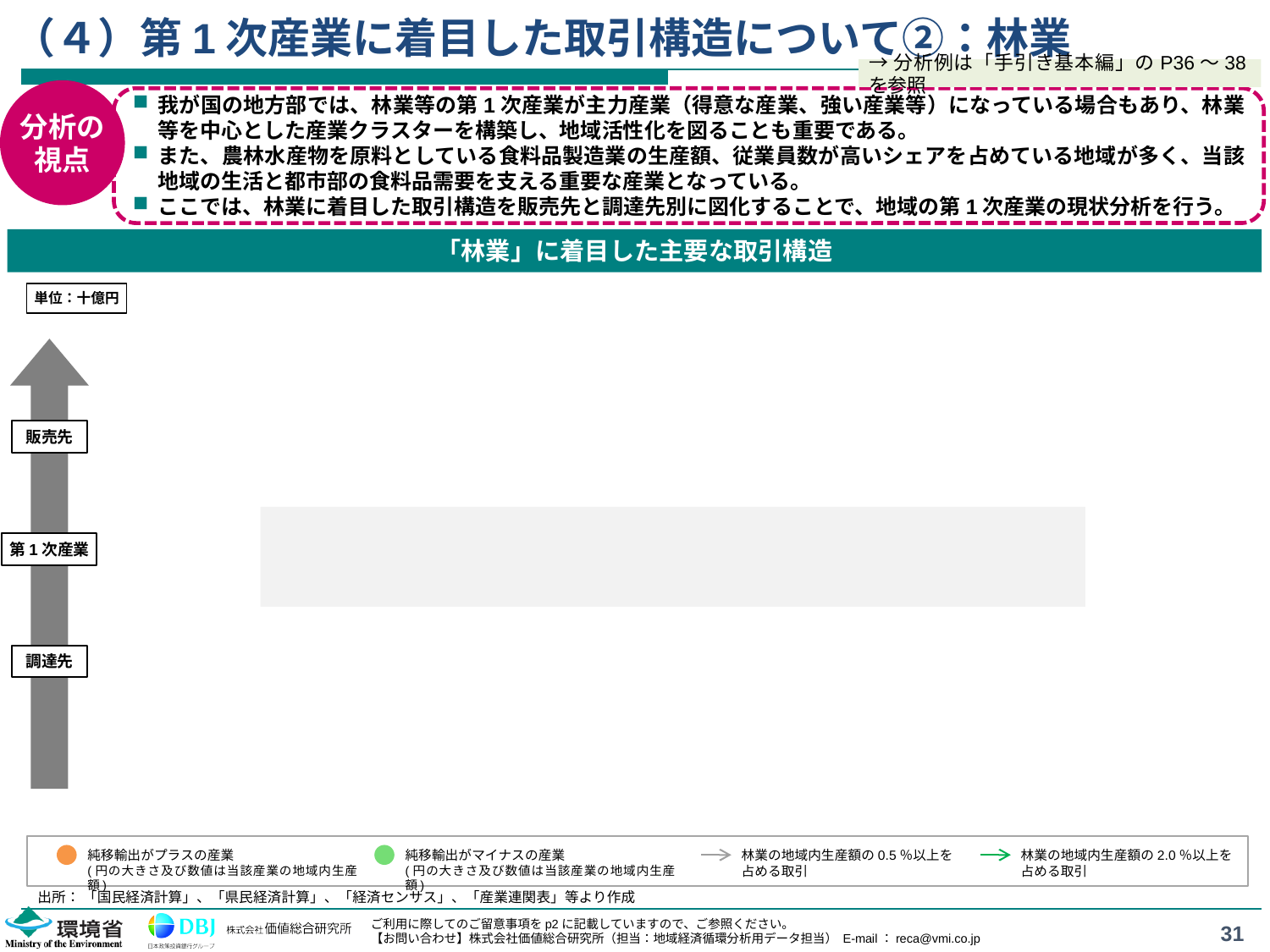

# （４）第1次産業に着目した取引構造について②：林業
→分析例は「手引き基本編」のP36～38を参照
分析の
視点
我が国の地方部では、林業等の第1次産業が主力産業（得意な産業、強い産業等）になっている場合もあり、林業等を中心とした産業クラスターを構築し、地域活性化を図ることも重要である。
また、農林水産物を原料としている食料品製造業の生産額、従業員数が高いシェアを占めている地域が多く、当該地域の生活と都市部の食料品需要を支える重要な産業となっている。
ここでは、林業に着目した取引構造を販売先と調達先別に図化することで、地域の第1次産業の現状分析を行う。
「林業」に着目した主要な取引構造
単位：十億円

販売先

第1次産業
調達先

純移輸出がプラスの産業
(円の大きさ及び数値は当該産業の地域内生産額)
純移輸出がマイナスの産業
(円の大きさ及び数値は当該産業の地域内生産額)
林業の地域内生産額の0.5％以上を
占める取引
林業の地域内生産額の2.0％以上を
占める取引

出所： 「国民経済計算」、「県民経済計算」、「経済センサス」、「産業連関表」等より作成
31